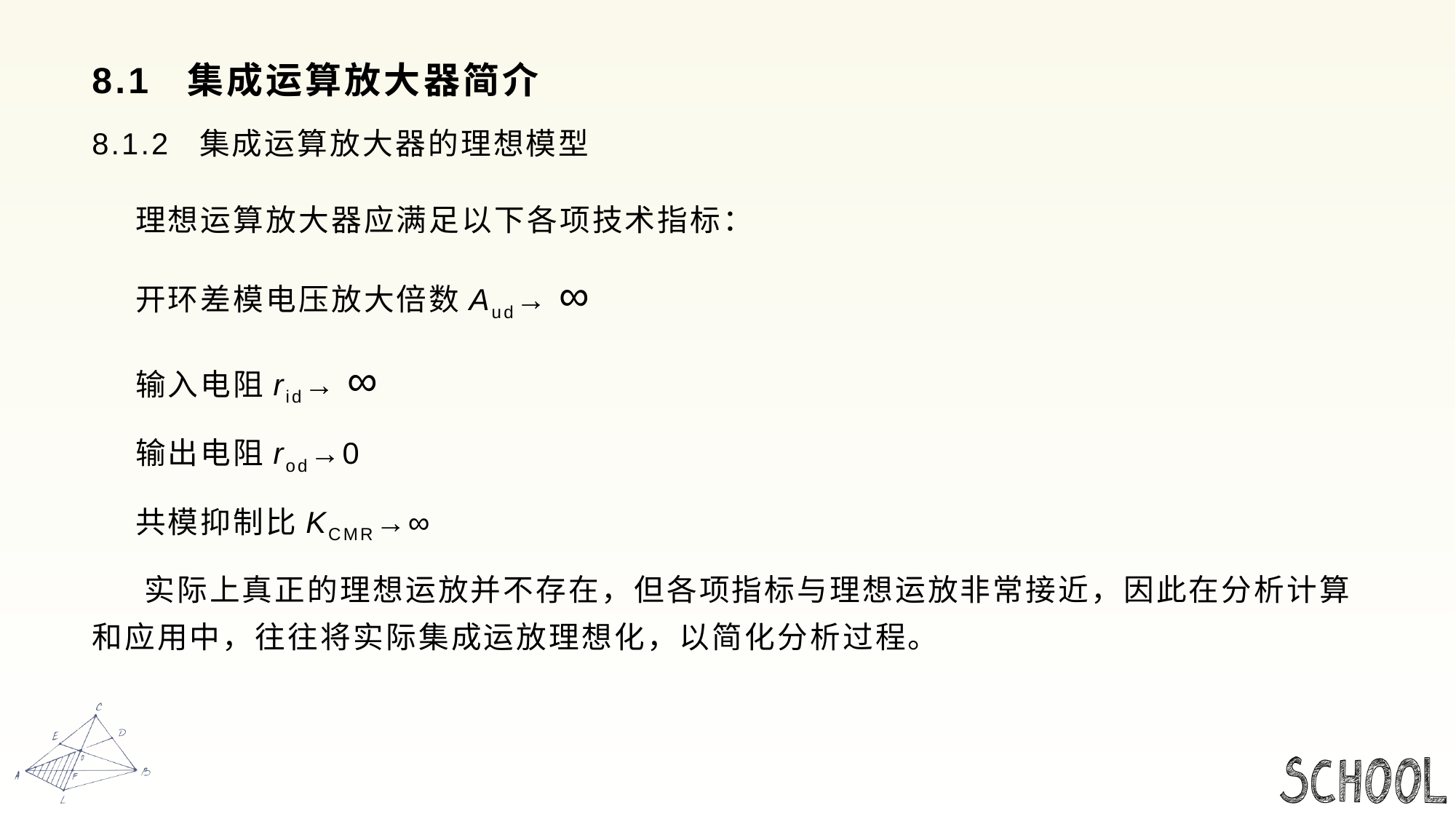

# 8.1  集成运算放大器简介
8.1.2  集成运算放大器的理想模型
    理想运算放大器应满足以下各项技术指标：
    开环差模电压放大倍数Aud→ ∞
    输入电阻rid→ ∞
    输出电阻rod→0
    共模抑制比KCMR→∞
     实际上真正的理想运放并不存在，但各项指标与理想运放非常接近，因此在分析计算和应用中，往往将实际集成运放理想化，以简化分析过程。